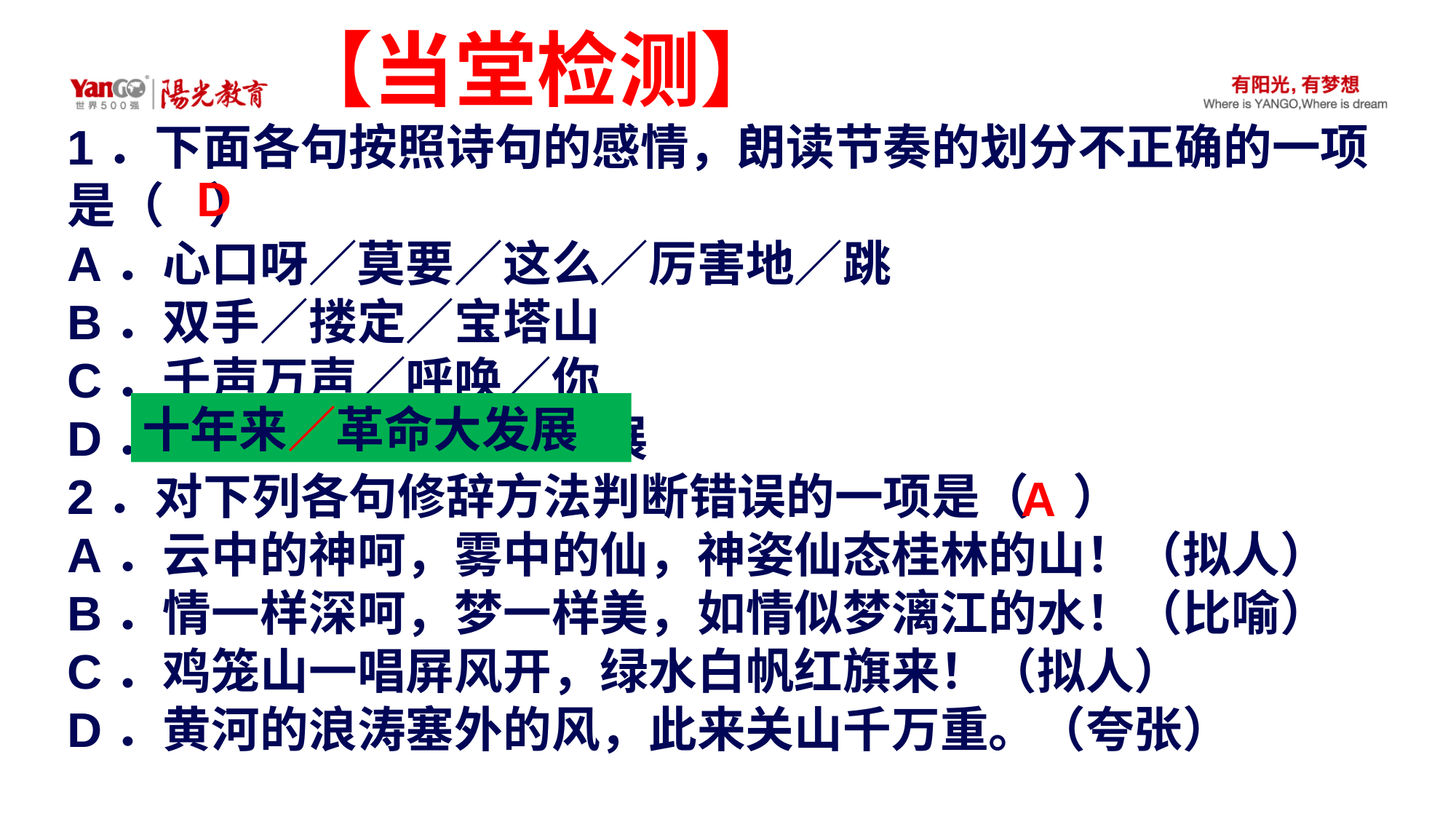

【当堂检测】
1．下面各句按照诗句的感情，朗读节奏的划分不正确的一项是（    ）A．心口呀／莫要／这么／厉害地／跳
B．双手／搂定／宝塔山C．千声万声／呼唤／你
D．十年来／革命／大发展2．对下列各句修辞方法判断错误的一项是（    ）A．云中的神呵，雾中的仙，神姿仙态桂林的山！（拟人）B．情一样深呵，梦一样美，如情似梦漓江的水！（比喻）C．鸡笼山一唱屏风开，绿水白帆红旗来！（拟人）D．黄河的浪涛塞外的风，此来关山千万重。（夸张）
D
十年来／革命大发展
A